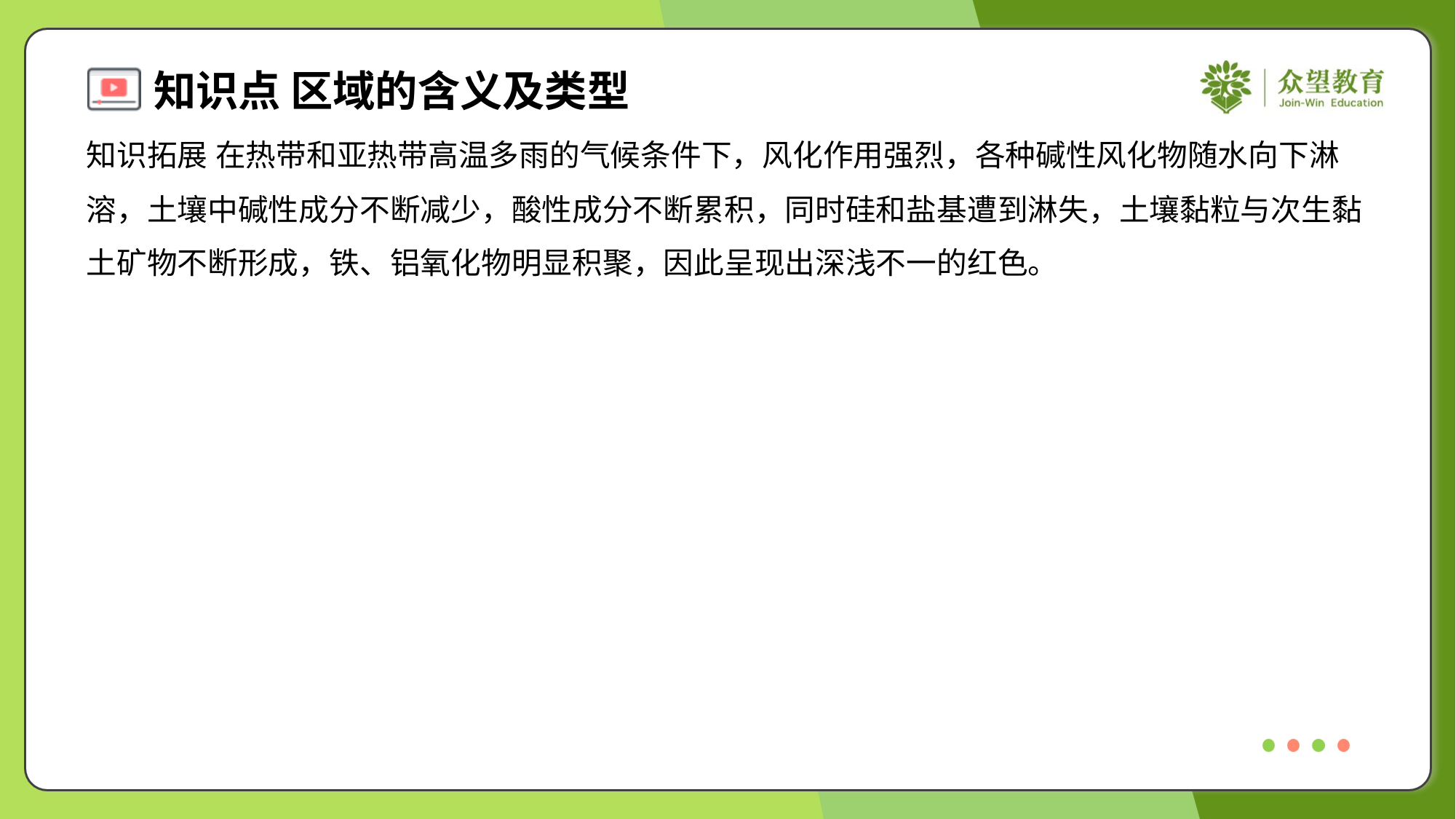

知识拓展 在热带和亚热带高温多雨的气候条件下，风化作用强烈，各种碱性风化物随水向下淋
溶，土壤中碱性成分不断减少，酸性成分不断累积，同时硅和盐基遭到淋失，土壤黏粒与次生黏
土矿物不断形成，铁、铝氧化物明显积聚，因此呈现出深浅不一的红色。